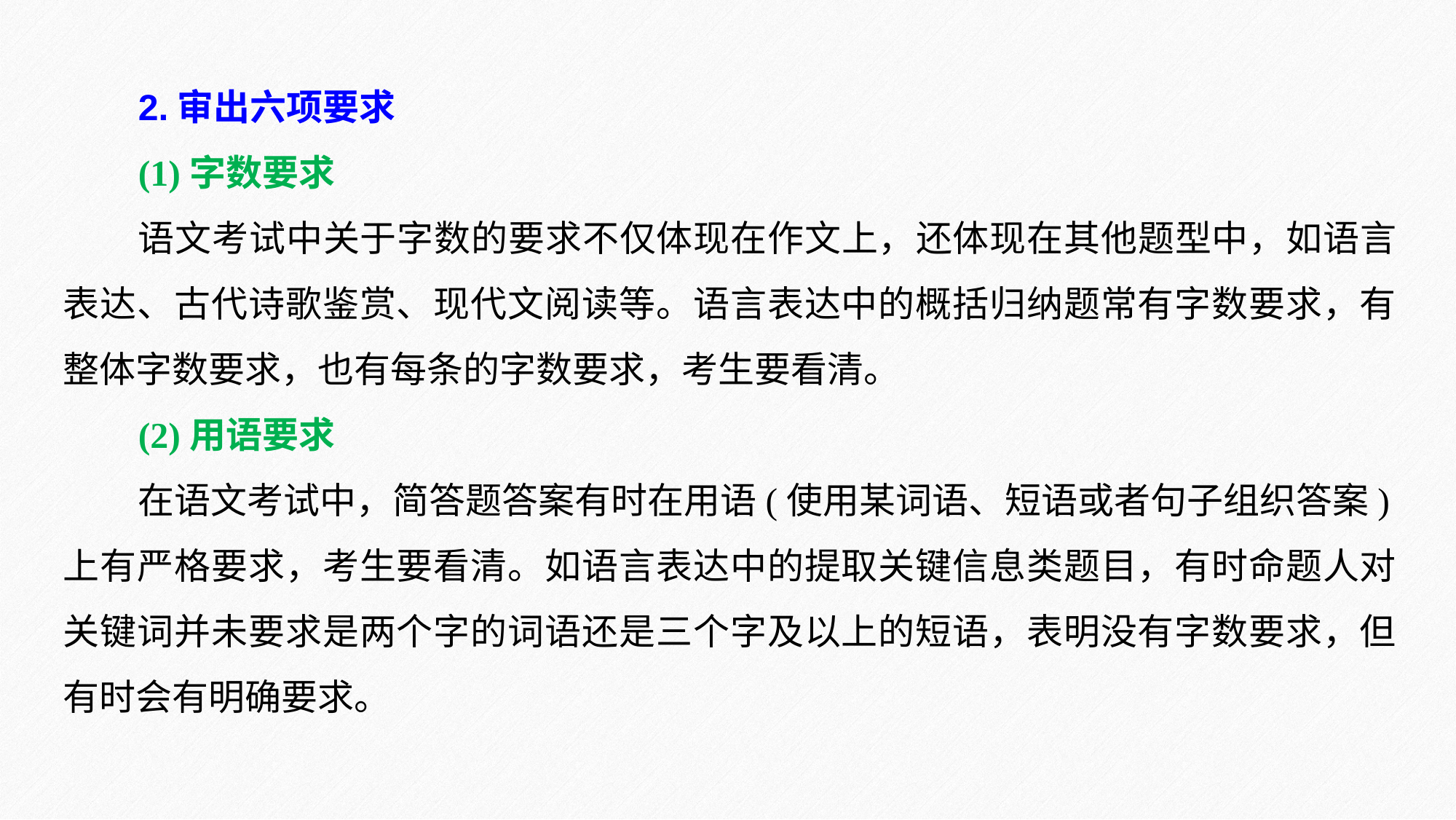

2.审出六项要求
(1)字数要求
语文考试中关于字数的要求不仅体现在作文上，还体现在其他题型中，如语言表达、古代诗歌鉴赏、现代文阅读等。语言表达中的概括归纳题常有字数要求，有整体字数要求，也有每条的字数要求，考生要看清。
(2)用语要求
在语文考试中，简答题答案有时在用语(使用某词语、短语或者句子组织答案)上有严格要求，考生要看清。如语言表达中的提取关键信息类题目，有时命题人对关键词并未要求是两个字的词语还是三个字及以上的短语，表明没有字数要求，但有时会有明确要求。